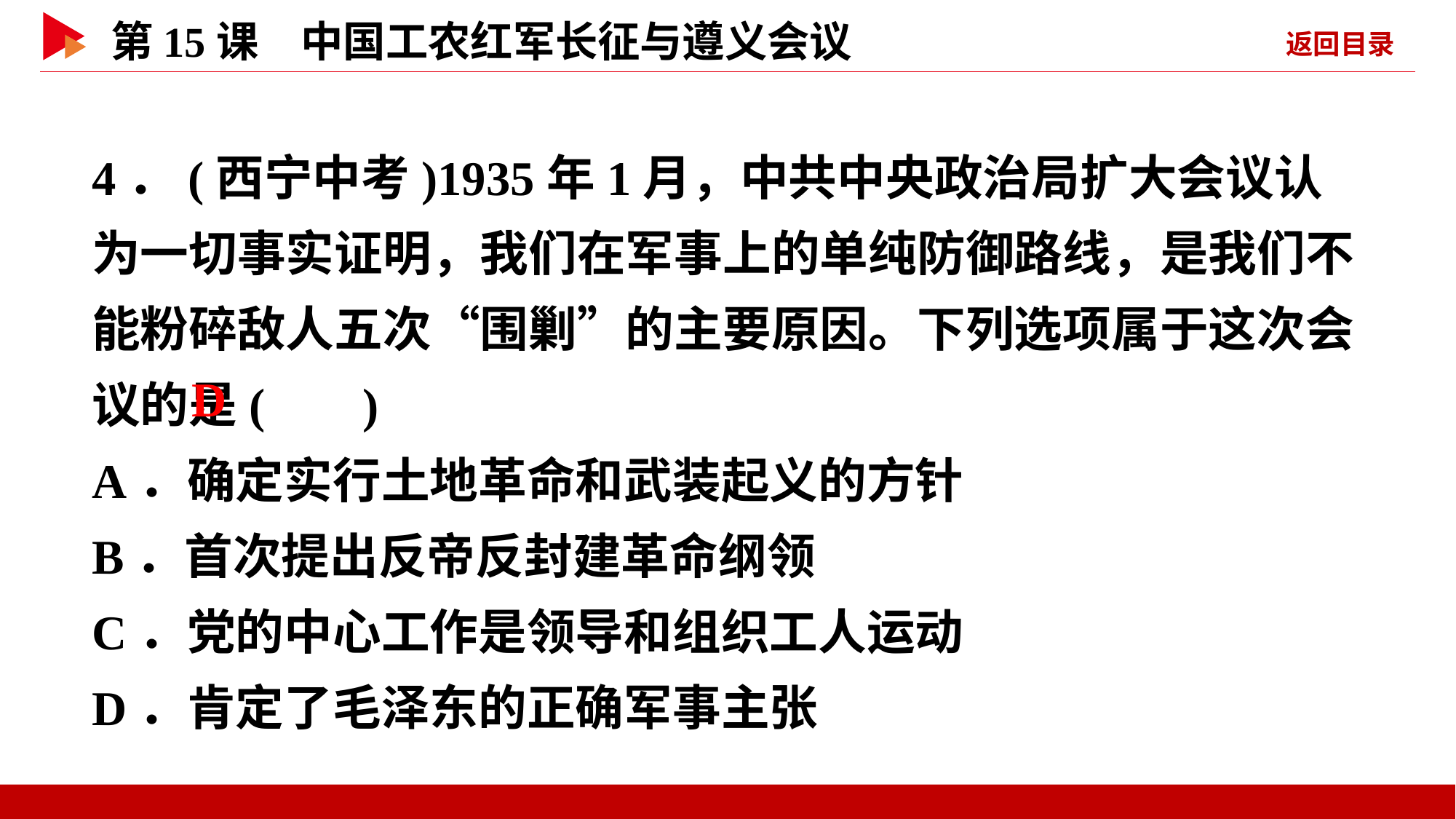

4．(西宁中考)1935年1月，中共中央政治局扩大会议认为一切事实证明，我们在军事上的单纯防御路线，是我们不能粉碎敌人五次“围剿”的主要原因。下列选项属于这次会议的是(        )
A．确定实行土地革命和武装起义的方针
B．首次提出反帝反封建革命纲领
C．党的中心工作是领导和组织工人运动
D．肯定了毛泽东的正确军事主张
   D